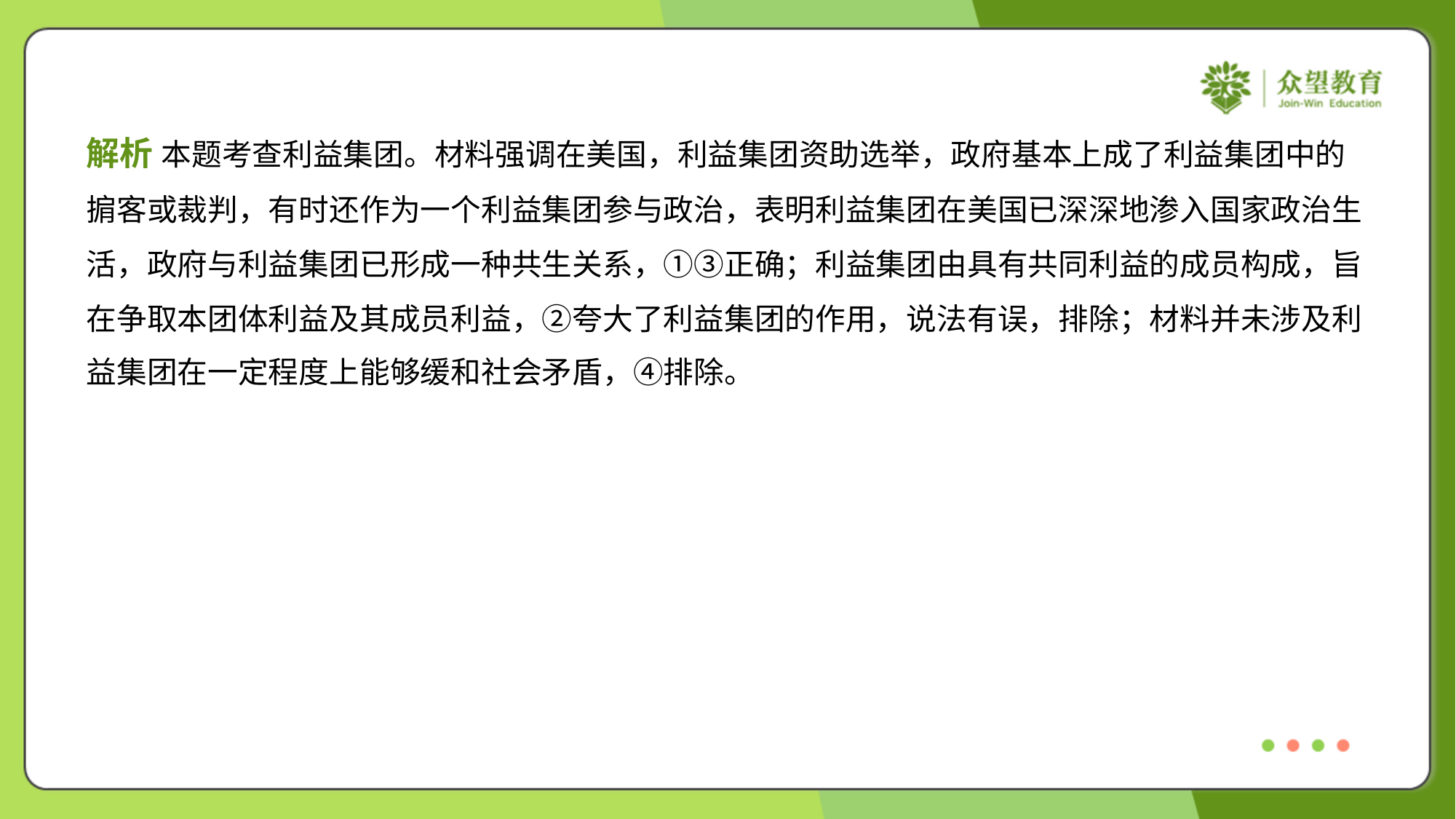

解析 本题考查利益集团。材料强调在美国，利益集团资助选举，政府基本上成了利益集团中的
掮客或裁判，有时还作为一个利益集团参与政治，表明利益集团在美国已深深地渗入国家政治生
活，政府与利益集团已形成一种共生关系，①③正确；利益集团由具有共同利益的成员构成，旨
在争取本团体利益及其成员利益，②夸大了利益集团的作用，说法有误，排除；材料并未涉及利
益集团在一定程度上能够缓和社会矛盾，④排除。